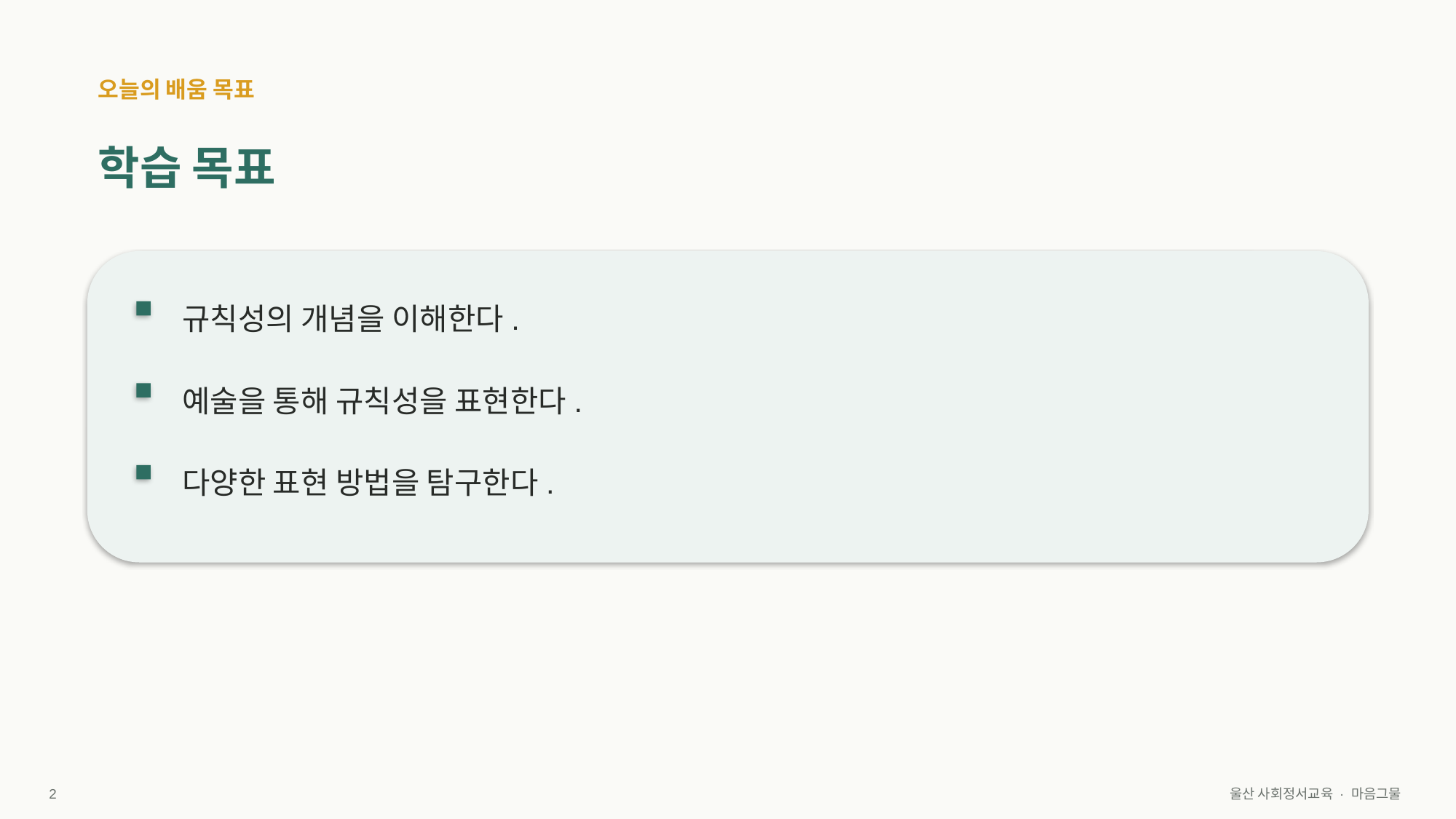

오늘의 배움 목표
학습 목표

규칙성의 개념을 이해한다.

예술을 통해 규칙성을 표현한다.

다양한 표현 방법을 탐구한다.

2
울산 사회정서교육 · 마음그물